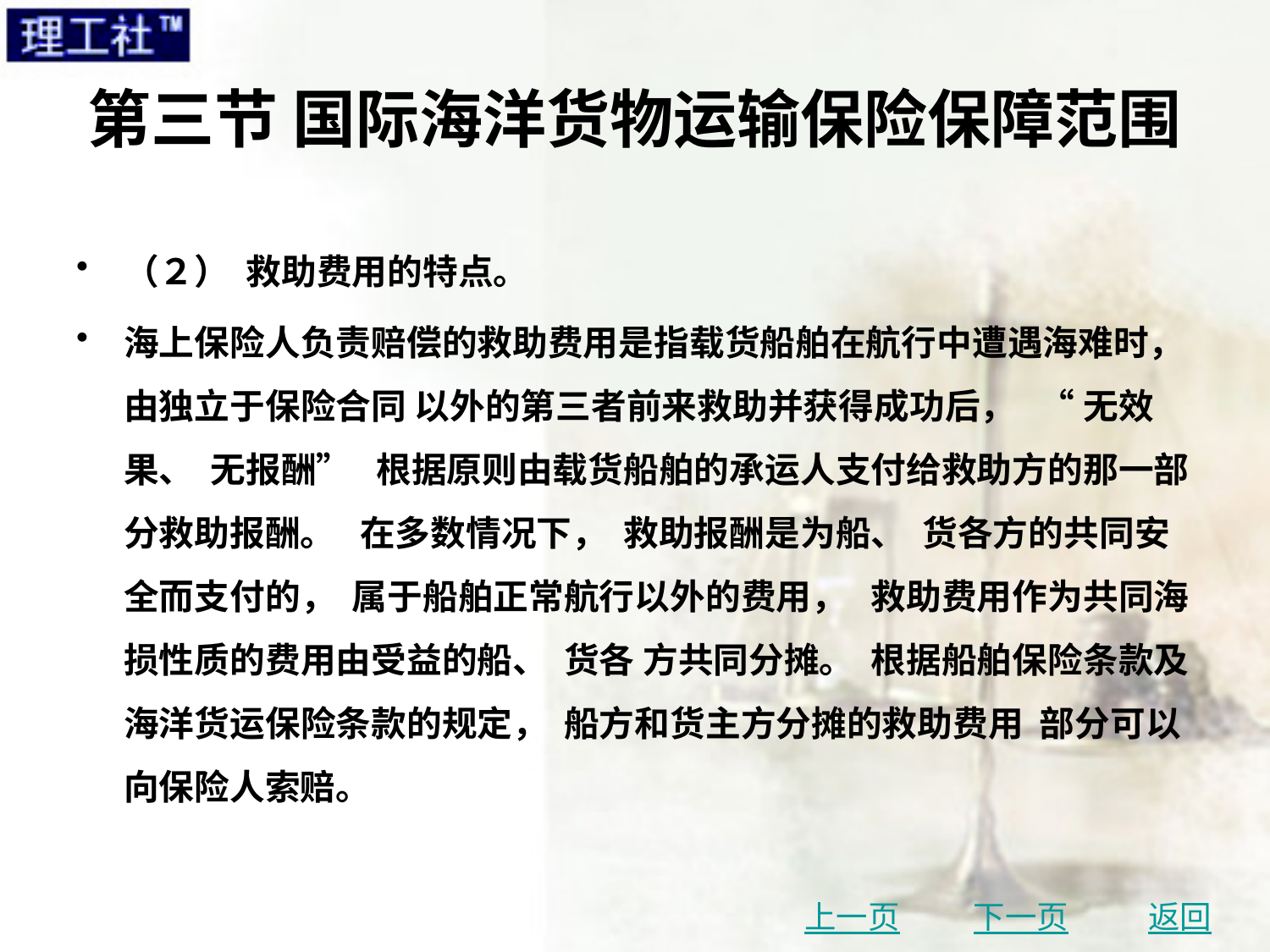

# 第三节 国际海洋货物运输保险保障范围
（２）  救助费用的特点。
海上保险人负责赔偿的救助费用是指载货船舶在航行中遭遇海难时， 由独立于保险合同 以外的第三者前来救助并获得成功后，   “ 无效果、  无报酬”   根据原则由载货船舶的承运人支付给救助方的那一部分救助报酬。   在多数情况下，  救助报酬是为船、  货各方的共同安全而支付的，  属于船舶正常航行以外的费用，   救助费用作为共同海损性质的费用由受益的船、  货各 方共同分摊。  根据船舶保险条款及海洋货运保险条款的规定，  船方和货主方分摊的救助费用  部分可以向保险人索赔。

上一页
下一页
返回